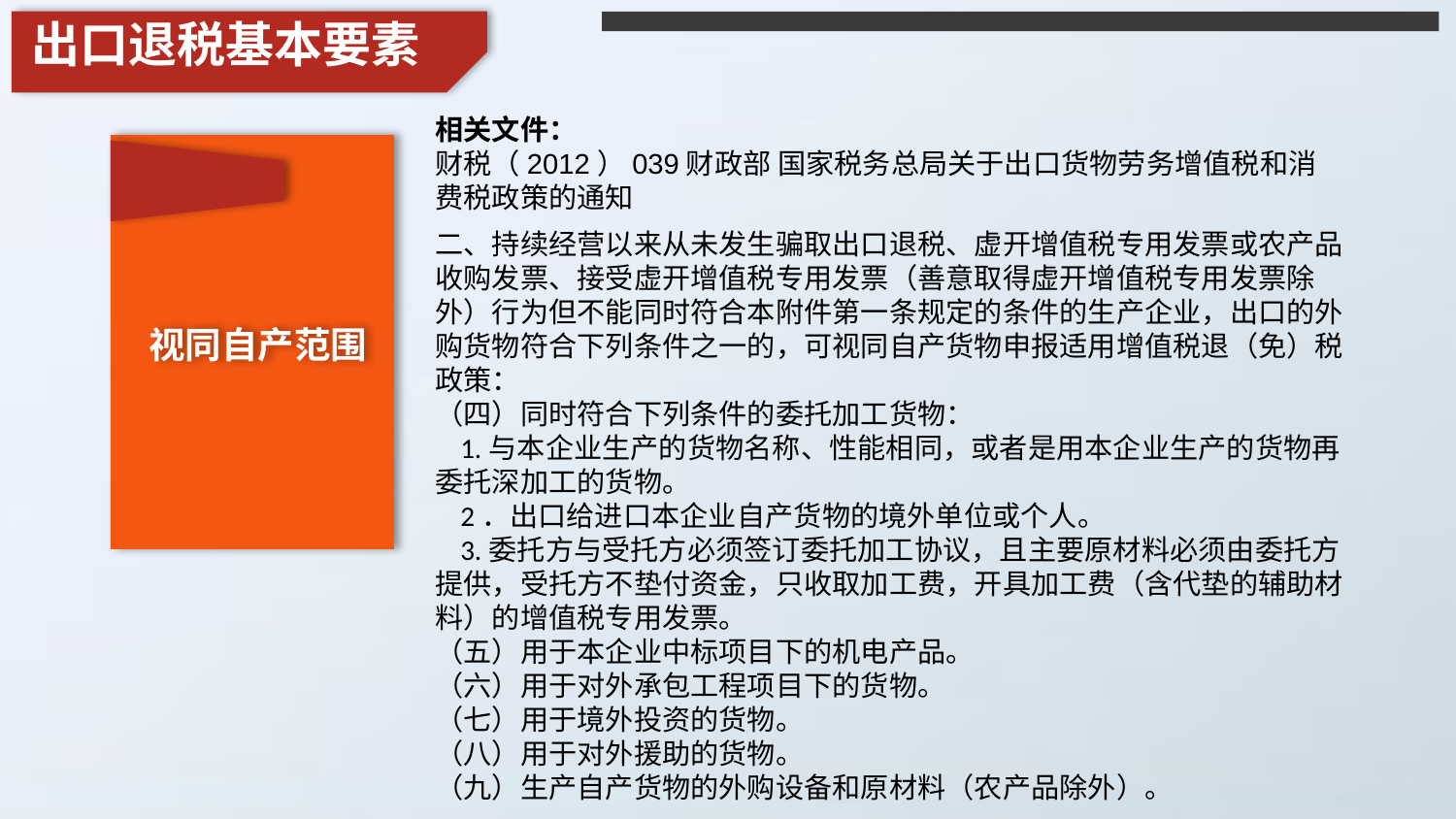

出口退税基本要素

相关文件：
财税（2012）039财政部 国家税务总局关于出口货物劳务增值税和消费税政策的通知

二、持续经营以来从未发生骗取出口退税、虚开增值税专用发票或农产品收购发票、接受虚开增值税专用发票（善意取得虚开增值税专用发票除外）行为但不能同时符合本附件第一条规定的条件的生产企业，出口的外购货物符合下列条件之一的，可视同自产货物申报适用增值税退（免）税政策：
（四）同时符合下列条件的委托加工货物：
    1.与本企业生产的货物名称、性能相同，或者是用本企业生产的货物再委托深加工的货物。
    2．出口给进口本企业自产货物的境外单位或个人。
    3.委托方与受托方必须签订委托加工协议，且主要原材料必须由委托方提供，受托方不垫付资金，只收取加工费，开具加工费（含代垫的辅助材料）的增值税专用发票。
（五）用于本企业中标项目下的机电产品。
（六）用于对外承包工程项目下的货物。
（七）用于境外投资的货物。
（八）用于对外援助的货物。
（九）生产自产货物的外购设备和原材料（农产品除外）。

视同自产范围